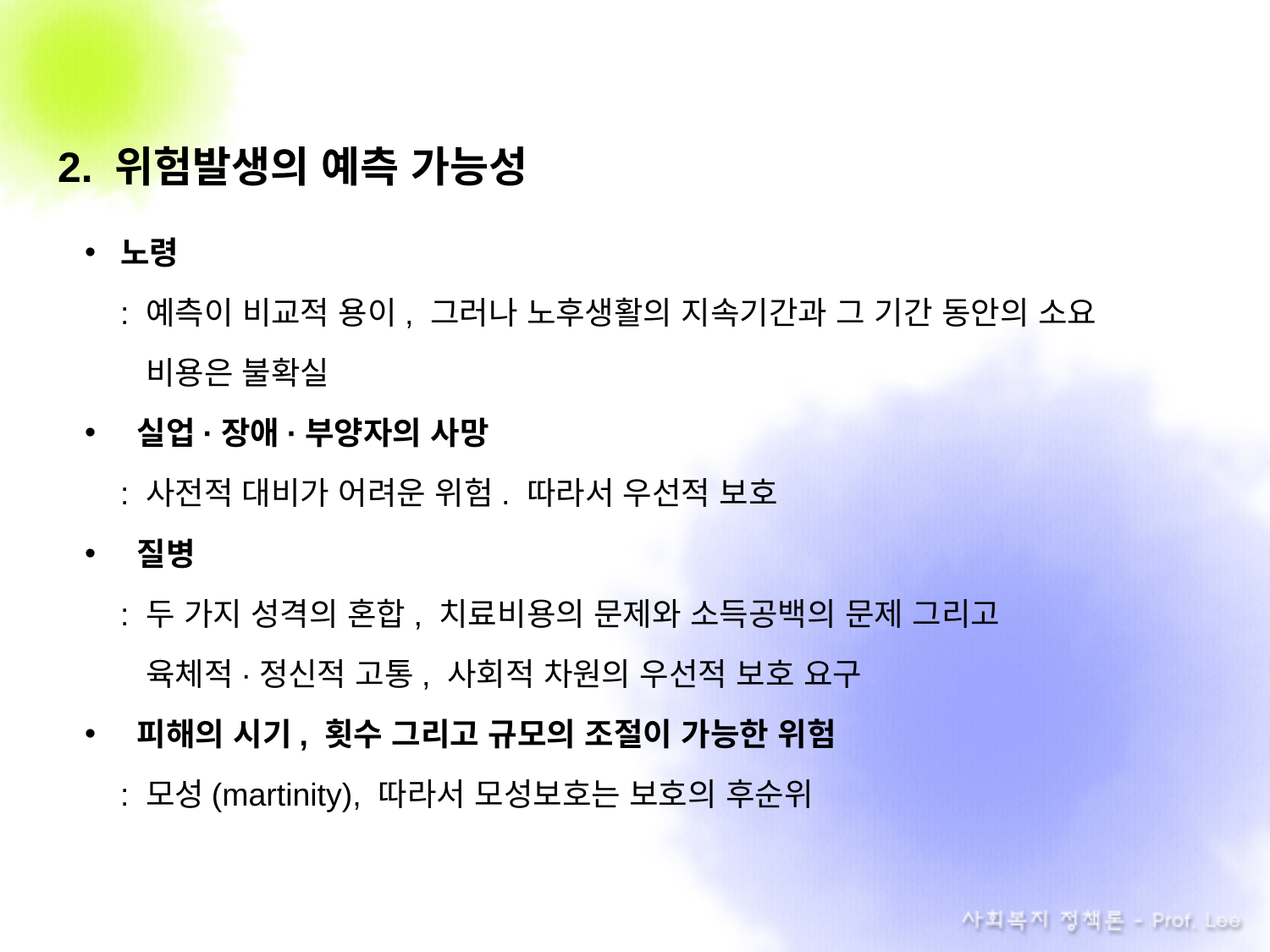

2. 위험발생의 예측 가능성

노령
    : 예측이 비교적 용이, 그러나 노후생활의 지속기간과 그 기간 동안의 소요
    . 비용은 불확실
 실업·장애·부양자의 사망
    : 사전적 대비가 어려운 위험. 따라서 우선적 보호
 질병
    : 두 가지 성격의 혼합, 치료비용의 문제와 소득공백의 문제 그리고
    . 육체적·정신적 고통, 사회적 차원의 우선적 보호 요구
 피해의 시기, 횟수 그리고 규모의 조절이 가능한 위험
    : 모성(martinity), 따라서 모성보호는 보호의 후순위